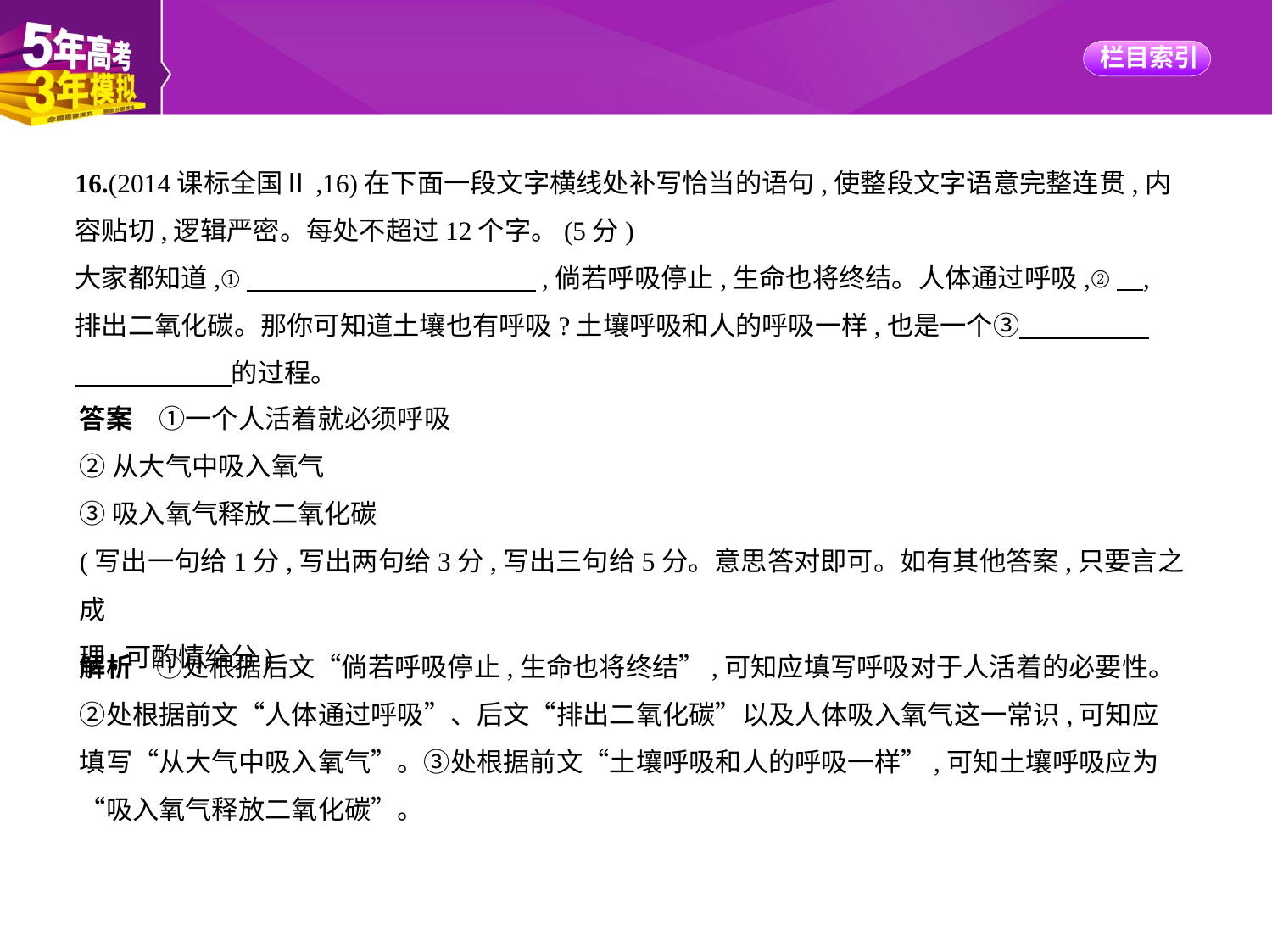

16.(2014课标全国Ⅱ,16)在下面一段文字横线处补写恰当的语句,使整段文字语意完整连贯,内
容贴切,逻辑严密。每处不超过12个字。(5分)
大家都知道,①　　　　　　　　　　    ,倘若呼吸停止,生命也将终结。人体通过呼吸,②    ,
排出二氧化碳。那你可知道土壤也有呼吸?土壤呼吸和人的呼吸一样,也是一个③　　　　    
　　　　　    的过程。
答案　①一个人活着就必须呼吸
②从大气中吸入氧气
③吸入氧气释放二氧化碳
(写出一句给1分,写出两句给3分,写出三句给5分。意思答对即可。如有其他答案,只要言之成
理,可酌情给分)
解析    ①处根据后文“倘若呼吸停止,生命也将终结”,可知应填写呼吸对于人活着的必要性。
②处根据前文“人体通过呼吸”、后文“排出二氧化碳”以及人体吸入氧气这一常识,可知应
填写“从大气中吸入氧气”。③处根据前文“土壤呼吸和人的呼吸一样”,可知土壤呼吸应为
“吸入氧气释放二氧化碳”。